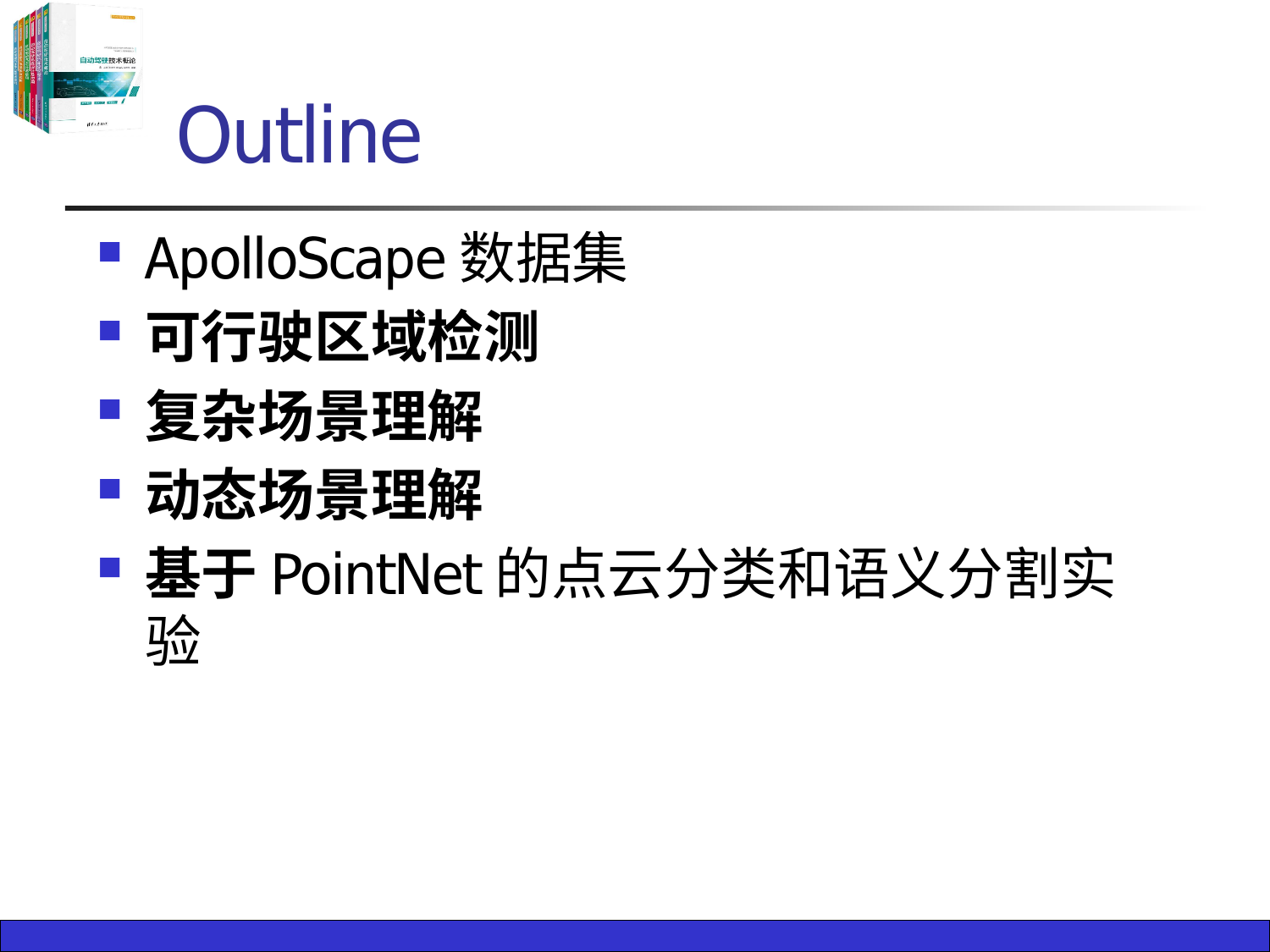

# Outline
ApolloScape数据集
可行驶区域检测
复杂场景理解
动态场景理解
基于PointNet的点云分类和语义分割实验